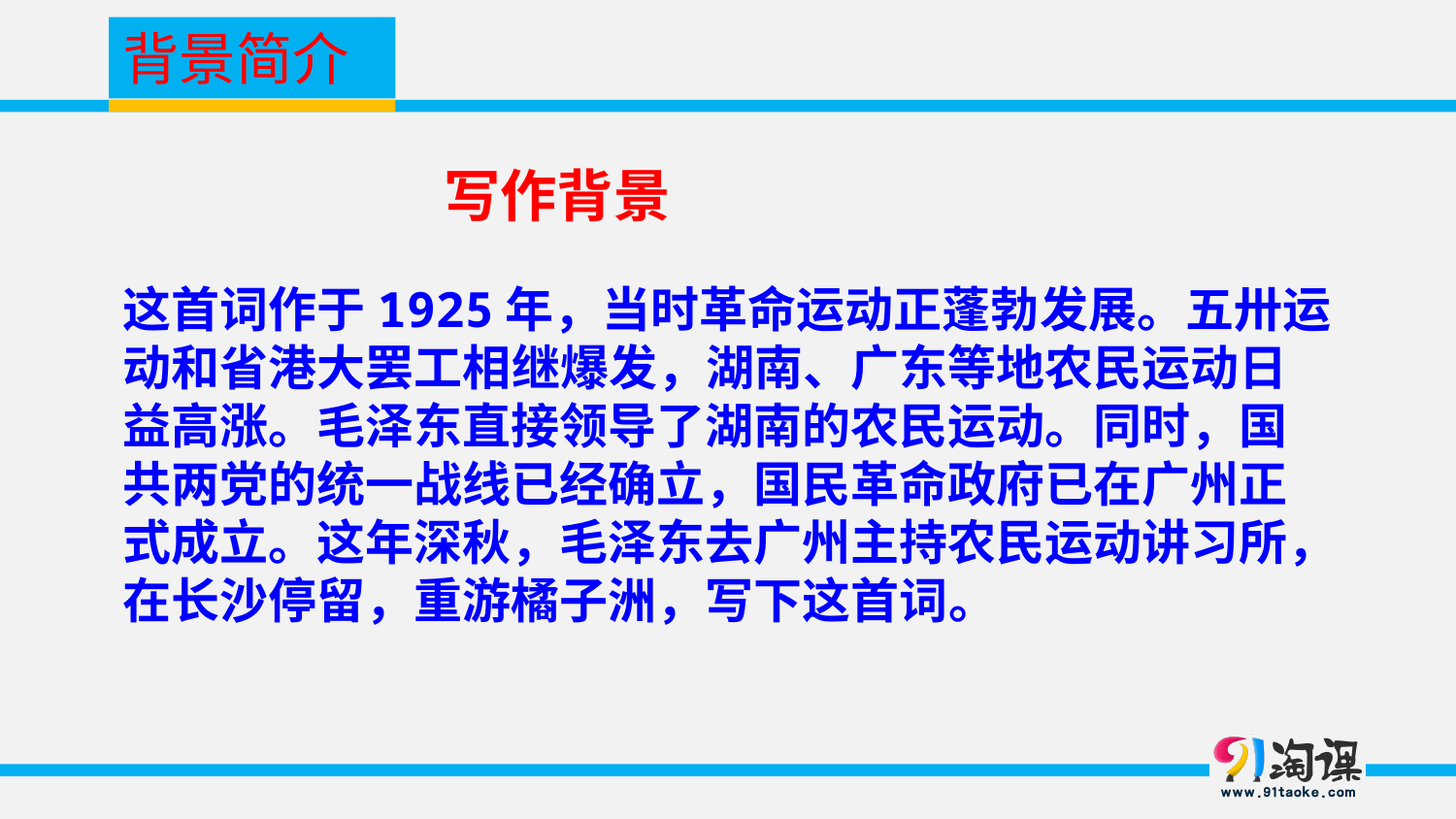

背景简介
写作背景
这首词作于1925年，当时革命运动正蓬勃发展。五卅运动和省港大罢工相继爆发，湖南、广东等地农民运动日益高涨。毛泽东直接领导了湖南的农民运动。同时，国共两党的统一战线已经确立，国民革命政府已在广州正式成立。这年深秋，毛泽东去广州主持农民运动讲习所，在长沙停留，重游橘子洲，写下这首词。